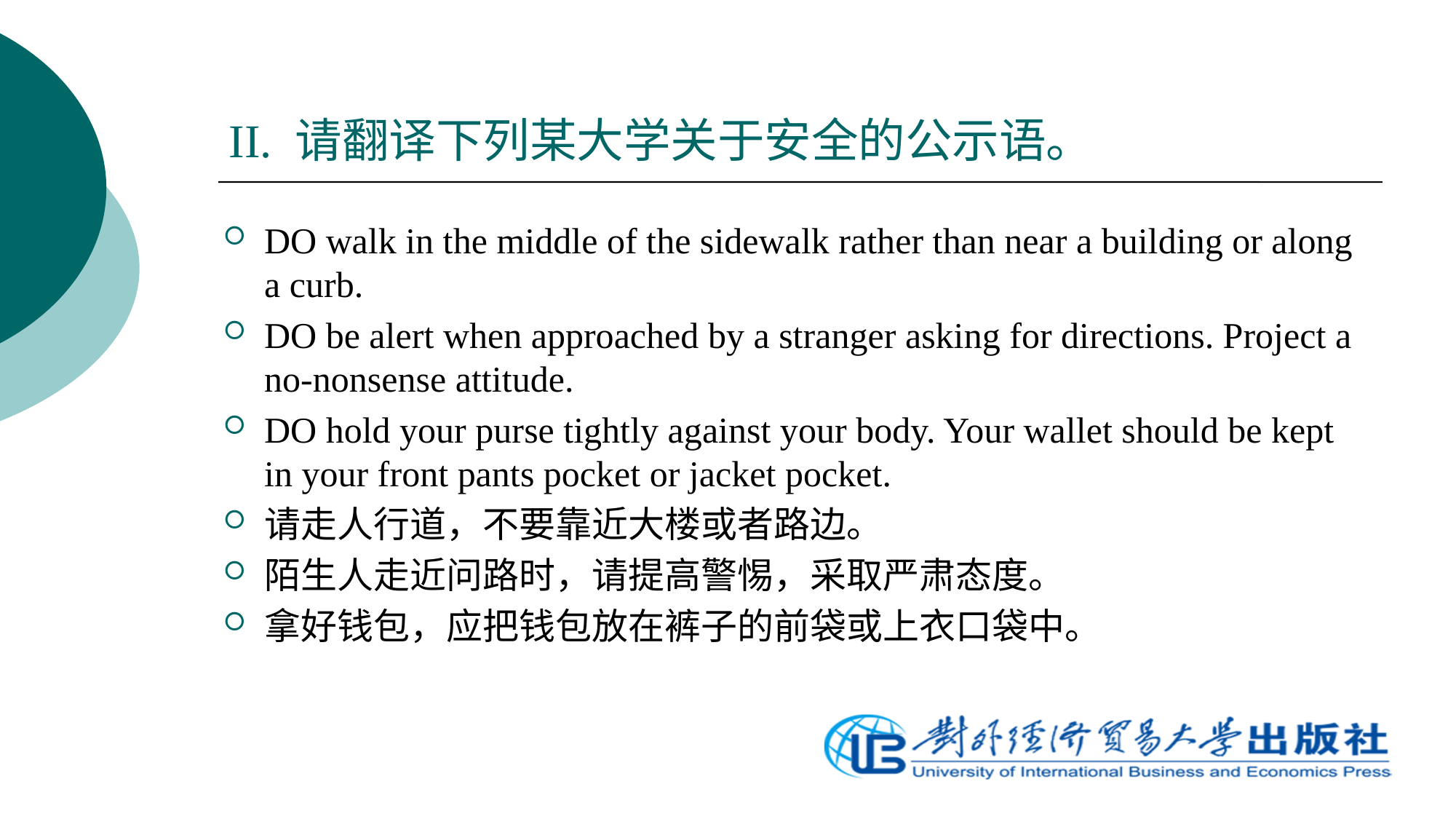

# II. 请翻译下列某大学关于安全的公示语。
DO walk in the middle of the sidewalk rather than near a building or along a curb.
DO be alert when approached by a stranger asking for directions. Project a no-nonsense attitude.
DO hold your purse tightly against your body. Your wallet should be kept in your front pants pocket or jacket pocket.
请走人行道，不要靠近大楼或者路边。
陌生人走近问路时，请提高警惕，采取严肃态度。
拿好钱包，应把钱包放在裤子的前袋或上衣口袋中。